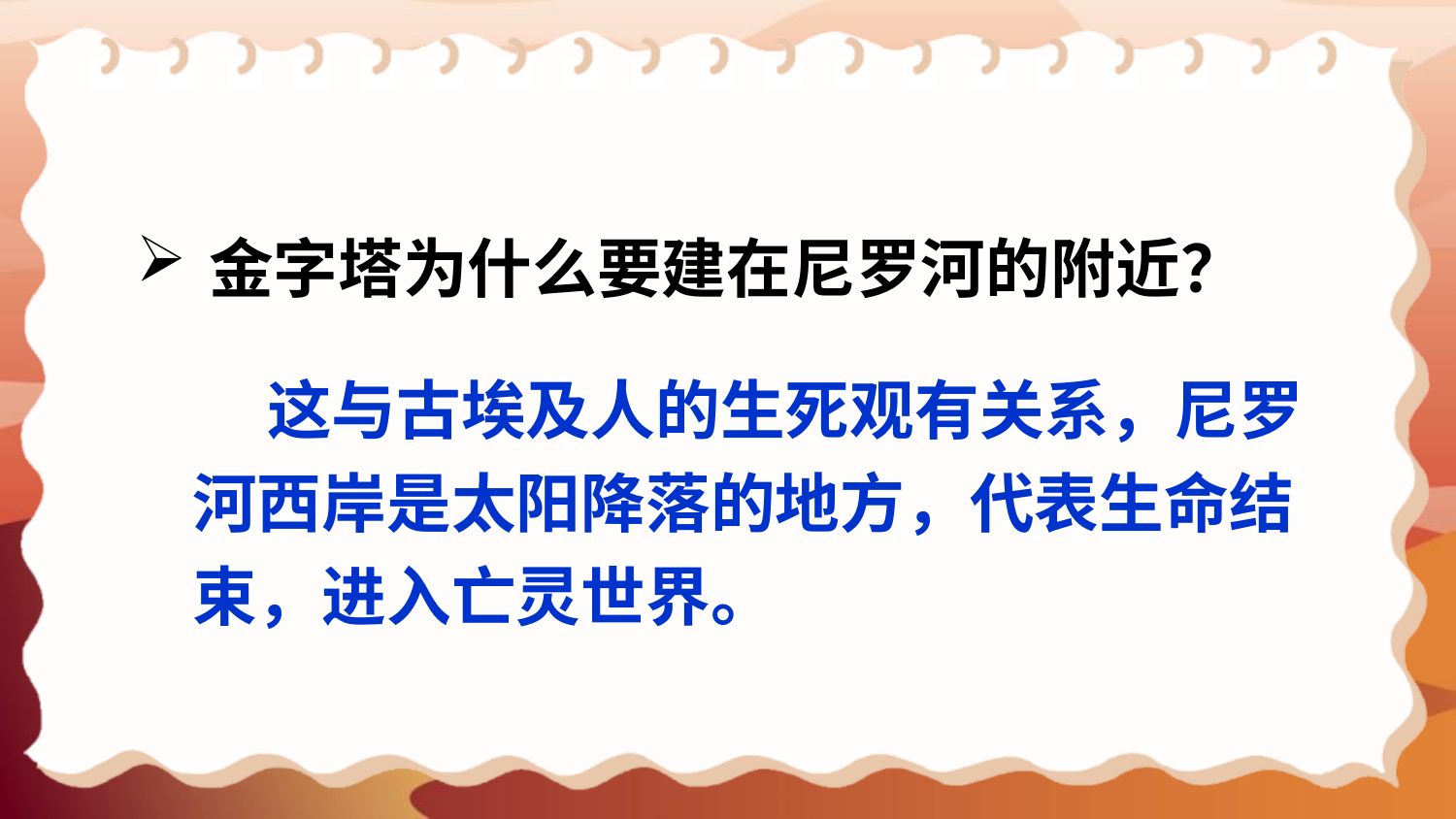

金字塔为什么要建在尼罗河的附近？
    这与古埃及人的生死观有关系，尼罗河西岸是太阳降落的地方，代表生命结束，进入亡灵世界。